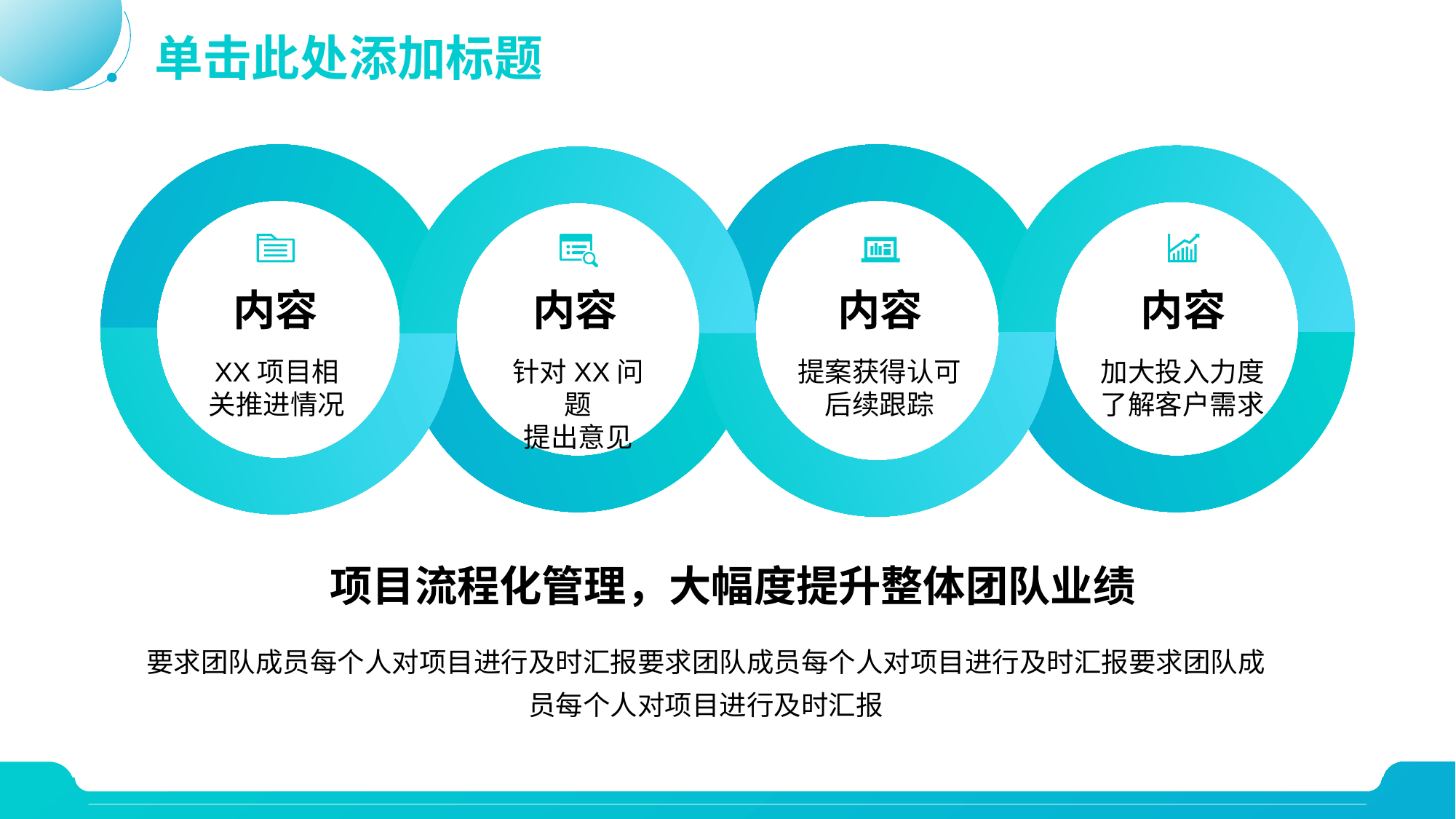

# 单击此处添加标题

内容
内容
内容
内容
XX项目相关推进情况
针对XX问题
提出意见
提案获得认可
后续跟踪
加大投入力度
了解客户需求
项目流程化管理，大幅度提升整体团队业绩
要求团队成员每个人对项目进行及时汇报要求团队成员每个人对项目进行及时汇报要求团队成员每个人对项目进行及时汇报